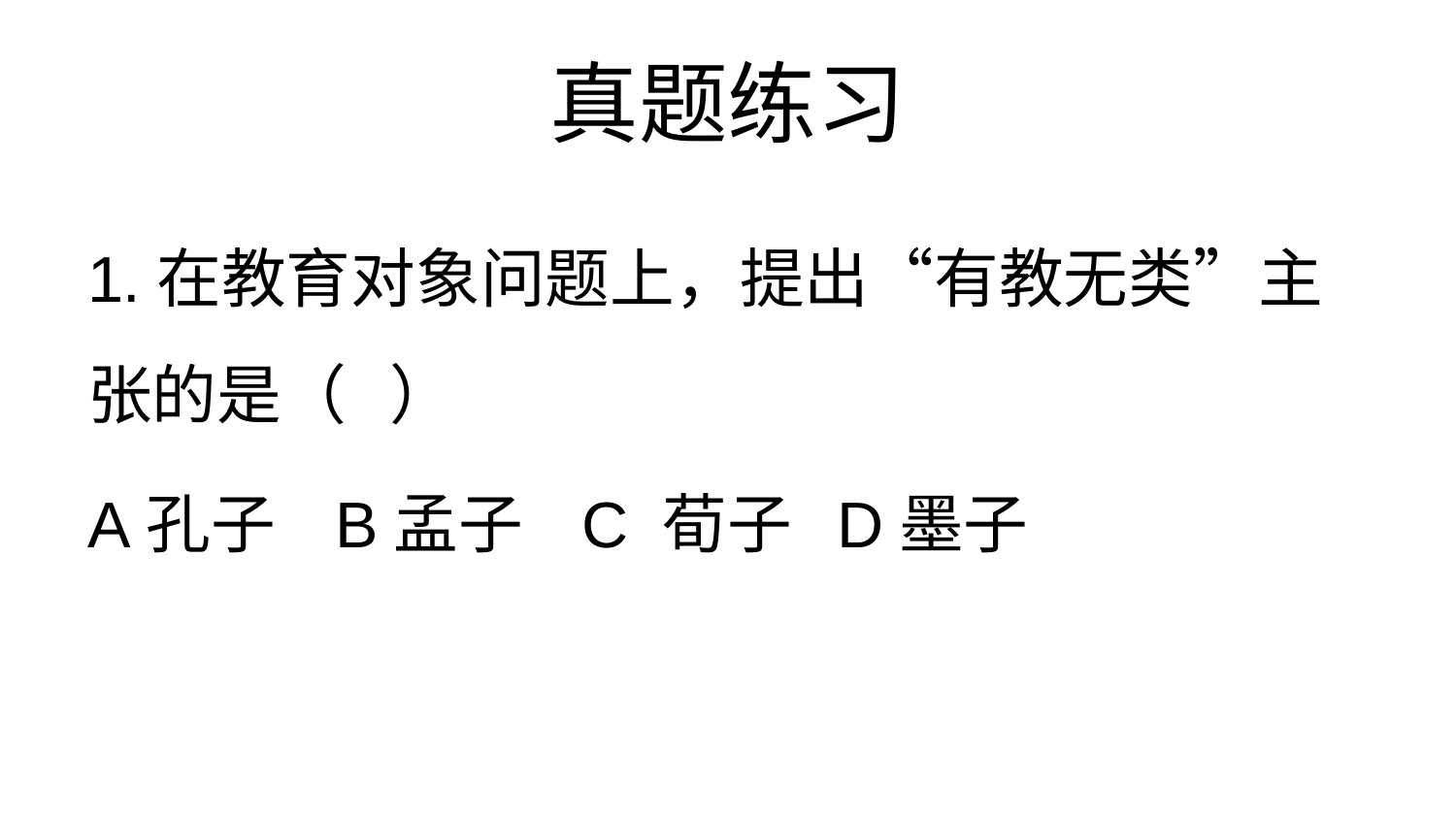

# 真题练习
1.在教育对象问题上，提出“有教无类”主张的是（   ）
A孔子   B孟子   C 荀子  D墨子